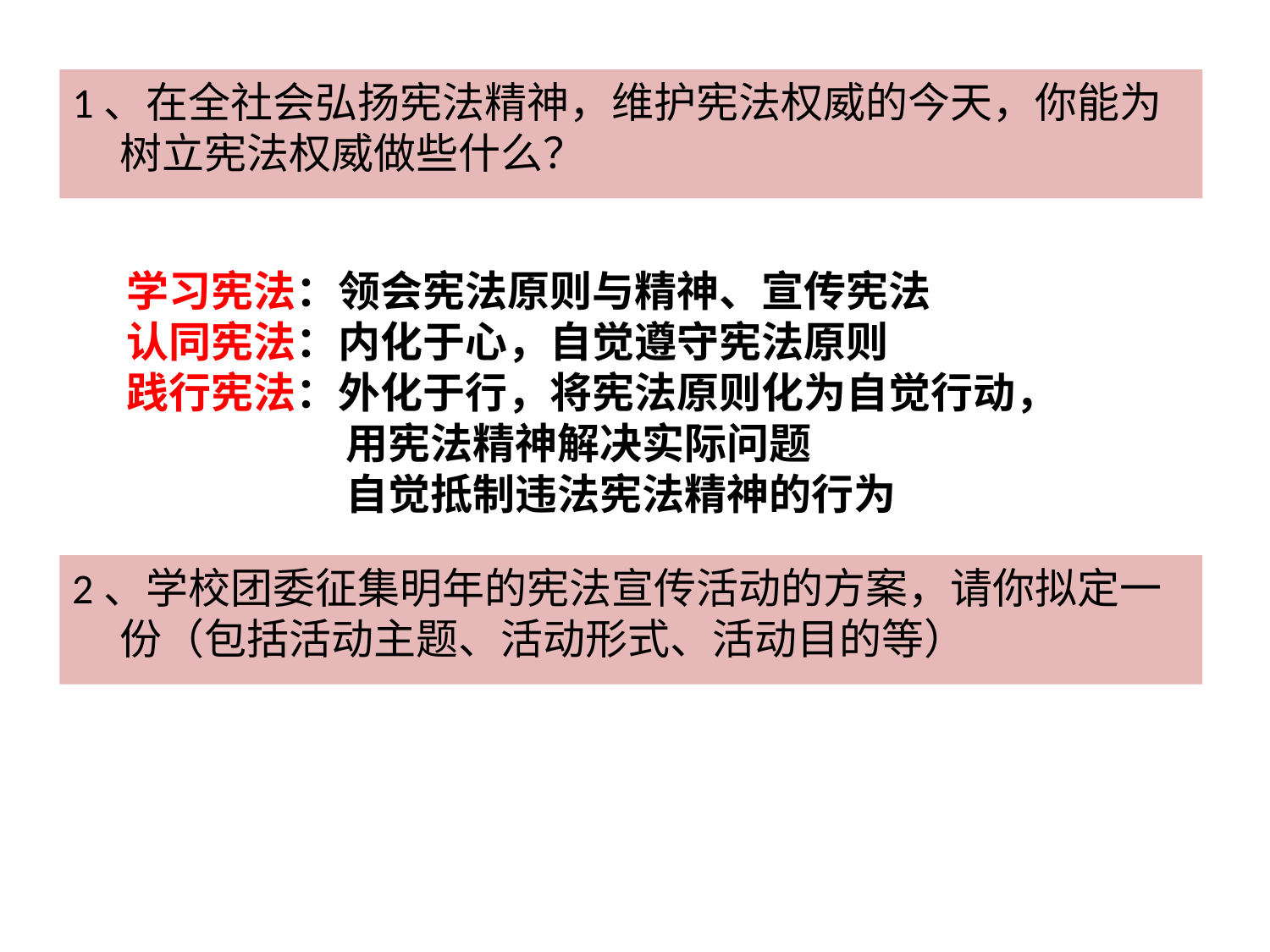

1、在全社会弘扬宪法精神，维护宪法权威的今天，你能为树立宪法权威做些什么？
学习宪法：领会宪法原则与精神、宣传宪法
认同宪法：内化于心，自觉遵守宪法原则
践行宪法：外化于行，将宪法原则化为自觉行动，
                      用宪法精神解决实际问题
                      自觉抵制违法宪法精神的行为

2、学校团委征集明年的宪法宣传活动的方案，请你拟定一份（包括活动主题、活动形式、活动目的等）